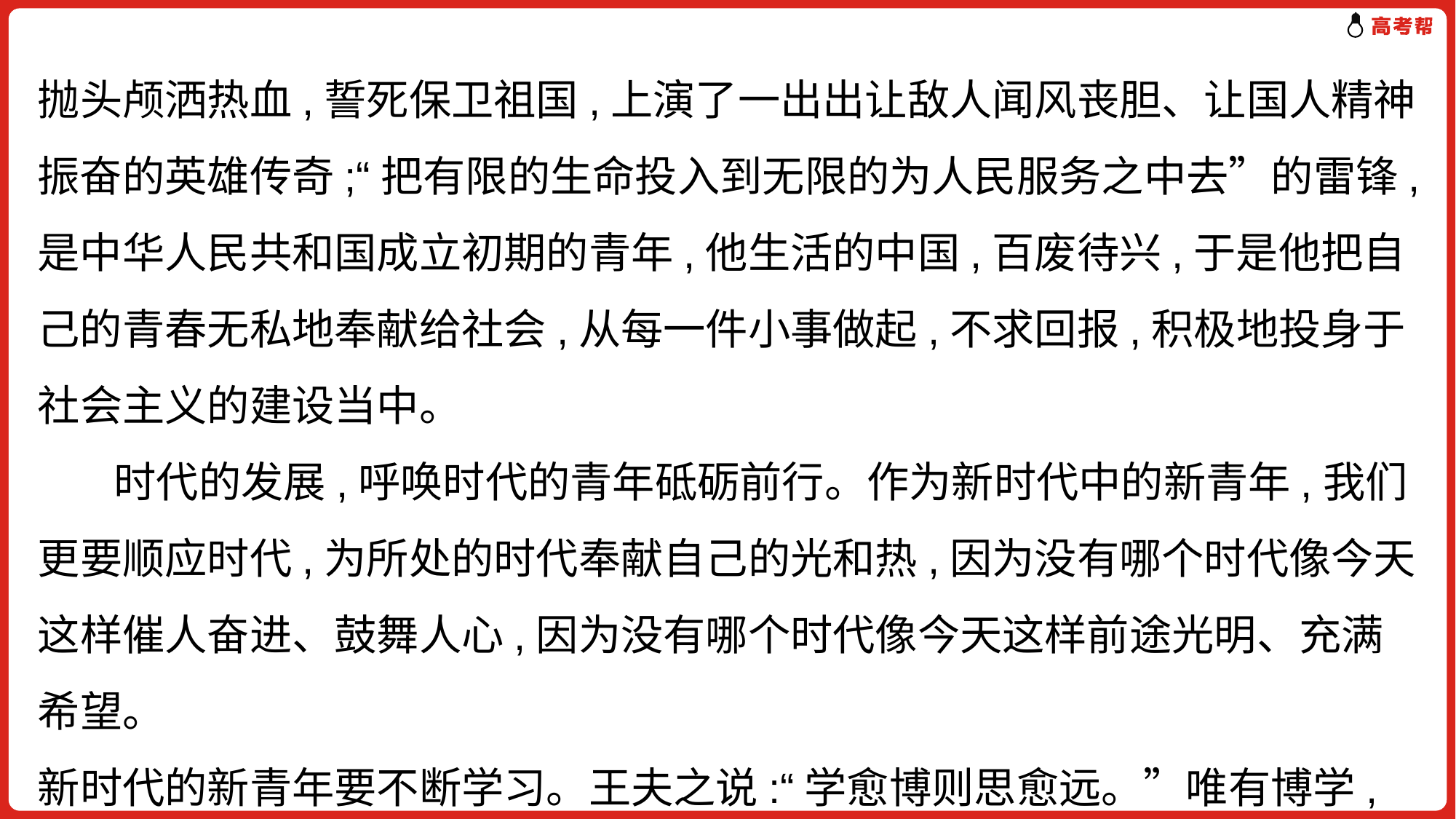

抛头颅洒热血,誓死保卫祖国,上演了一出出让敌人闻风丧胆、让国人精神振奋的英雄传奇;“把有限的生命投入到无限的为人民服务之中去”的雷锋,是中华人民共和国成立初期的青年,他生活的中国,百废待兴,于是他把自己的青春无私地奉献给社会,从每一件小事做起,不求回报,积极地投身于社会主义的建设当中。
       时代的发展,呼唤时代的青年砥砺前行。作为新时代中的新青年,我们更要顺应时代,为所处的时代奉献自己的光和热,因为没有哪个时代像今天这样催人奋进、鼓舞人心,因为没有哪个时代像今天这样前途光明、充满希望。
新时代的新青年要不断学习。王夫之说:“学愈博则思愈远。”唯有博学,我